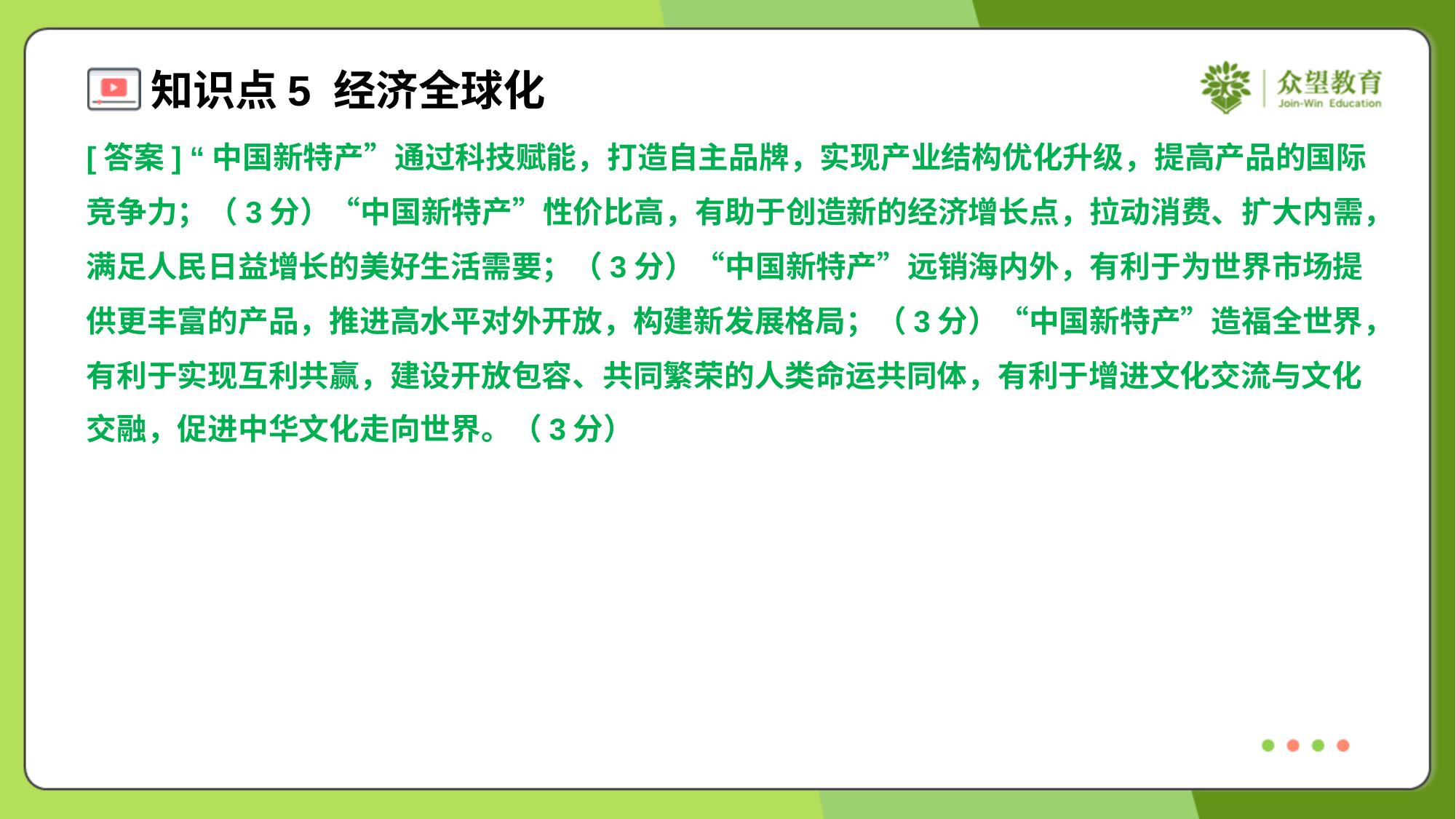

[答案] “中国新特产”通过科技赋能，打造自主品牌，实现产业结构优化升级，提高产品的国际
竞争力；（3分）“中国新特产”性价比高，有助于创造新的经济增长点，拉动消费、扩大内需，
满足人民日益增长的美好生活需要；（3分）“中国新特产”远销海内外，有利于为世界市场提
供更丰富的产品，推进高水平对外开放，构建新发展格局；（3分）“中国新特产”造福全世界，
有利于实现互利共赢，建设开放包容、共同繁荣的人类命运共同体，有利于增进文化交流与文化
交融，促进中华文化走向世界。（3分）